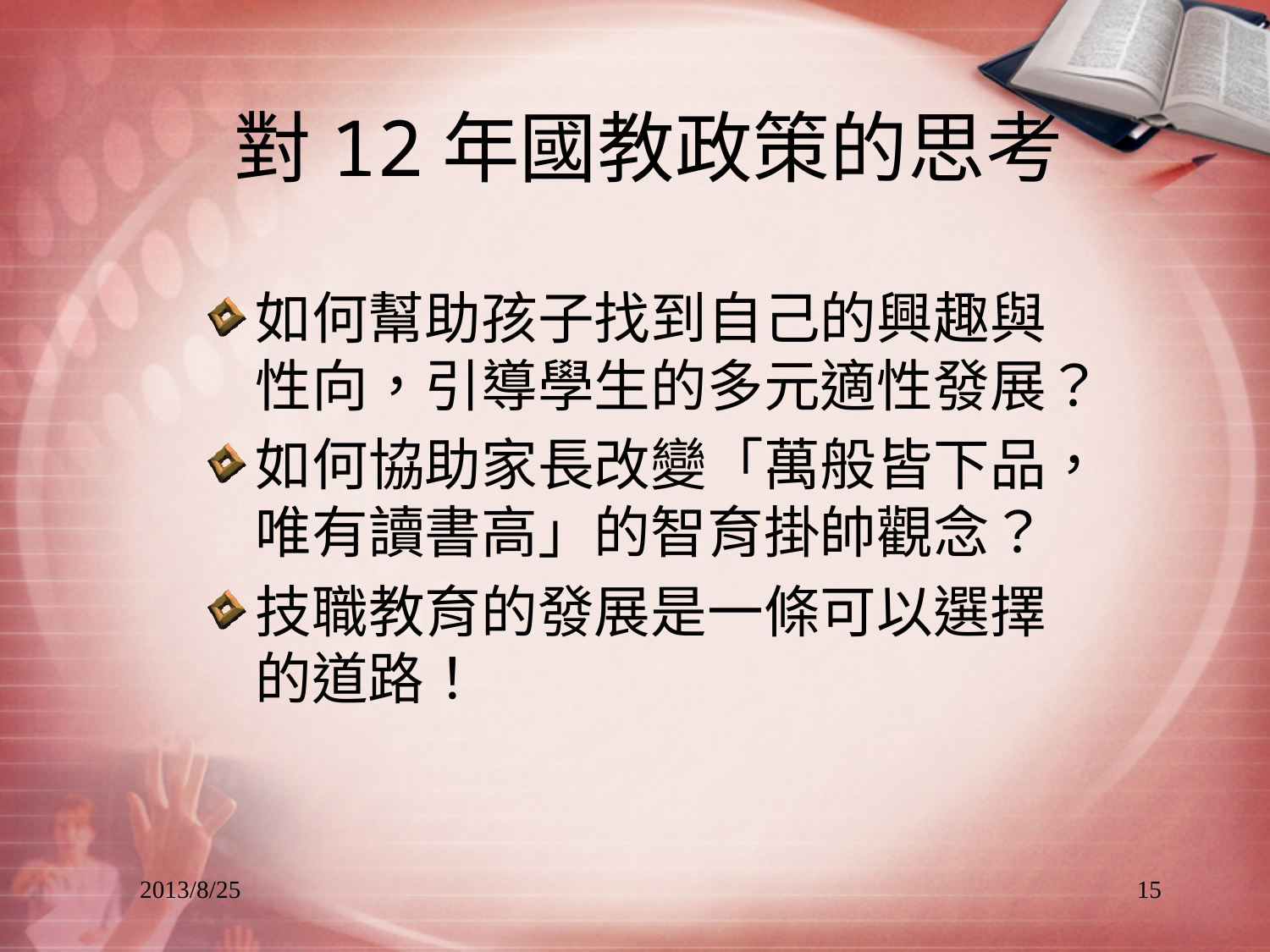

# 對12年國教政策的思考
如何幫助孩子找到自己的興趣與性向，引導學生的多元適性發展？
如何協助家長改變「萬般皆下品，唯有讀書高」的智育掛帥觀念？
技職教育的發展是一條可以選擇的道路！
2013/8/25
15